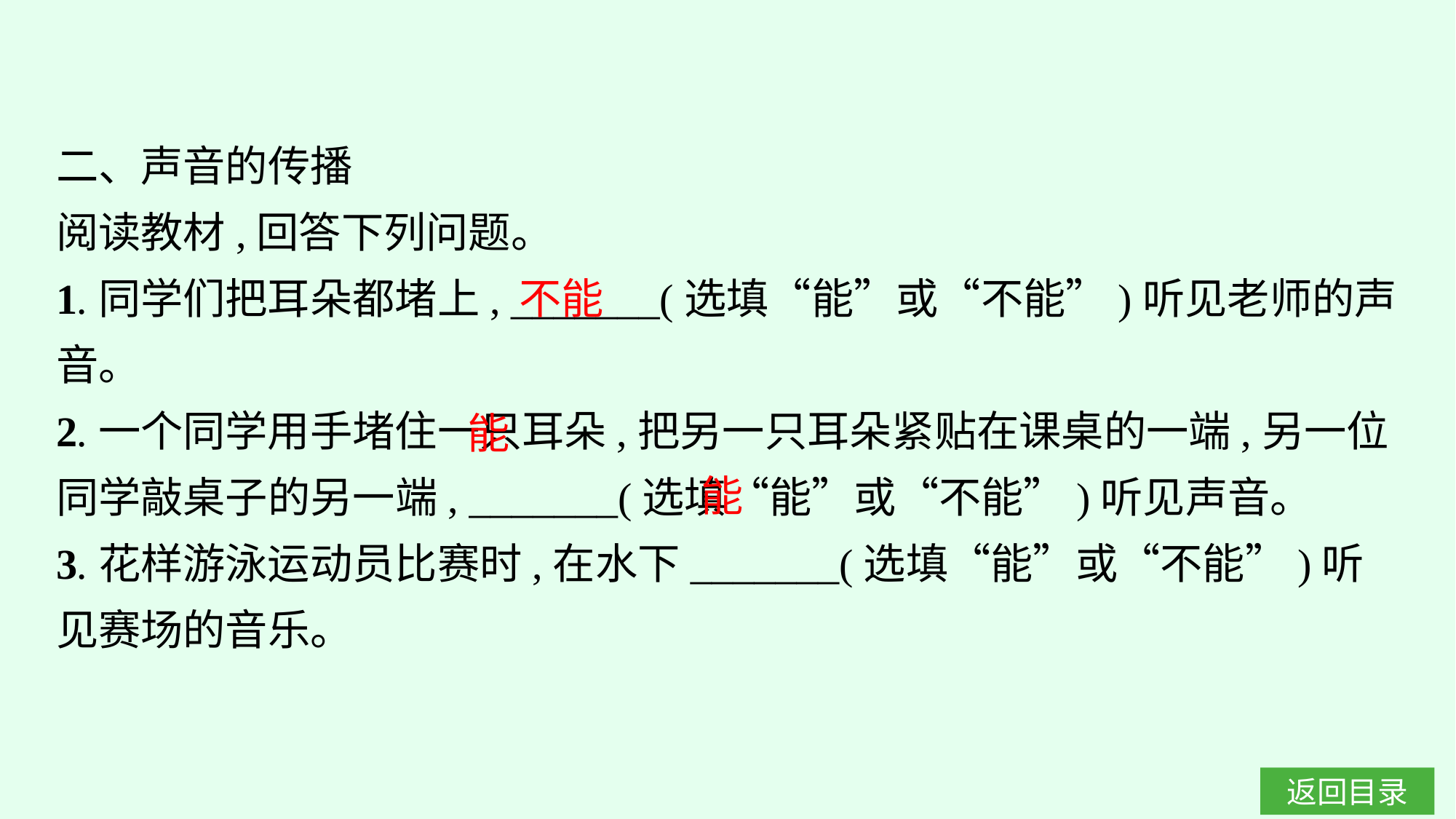

二、声音的传播
阅读教材,回答下列问题。
1.同学们把耳朵都堵上, _______(选填“能”或“不能”)听见老师的声音。
2.一个同学用手堵住一只耳朵,把另一只耳朵紧贴在课桌的一端,另一位同学敲桌子的另一端, _______(选填“能”或“不能”)听见声音。
3.花样游泳运动员比赛时,在水下_______(选填“能”或“不能”)听见赛场的音乐。
不能
能
能